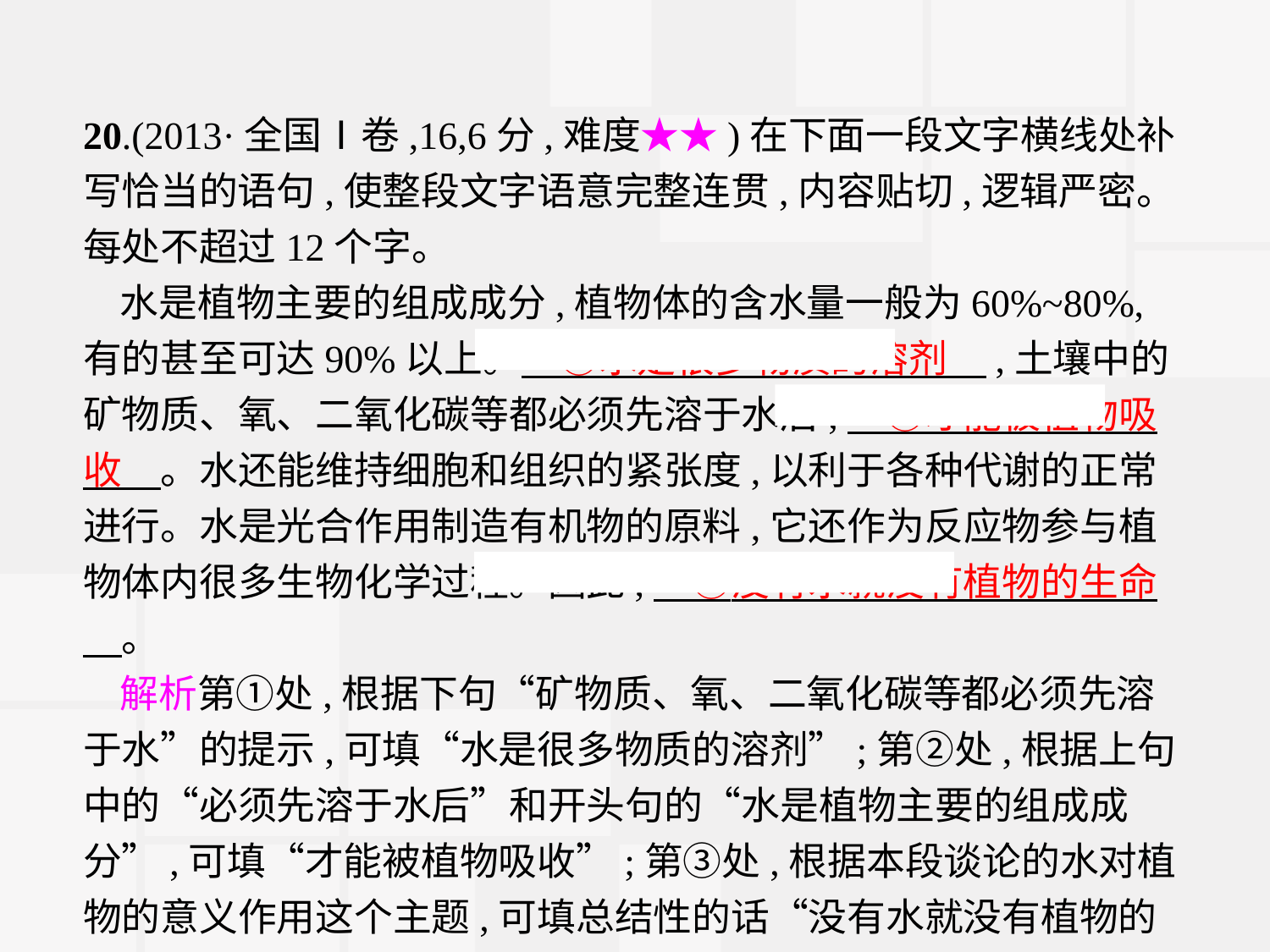

20.(2013·全国Ⅰ卷,16,6分,难度★★)在下面一段文字横线处补写恰当的语句,使整段文字语意完整连贯,内容贴切,逻辑严密。每处不超过12个字。
水是植物主要的组成成分,植物体的含水量一般为60%~80%,有的甚至可达90%以上。　①水是很多物质的溶剂　,土壤中的矿物质、氧、二氧化碳等都必须先溶于水后,　②才能被植物吸收　。水还能维持细胞和组织的紧张度,以利于各种代谢的正常进行。水是光合作用制造有机物的原料,它还作为反应物参与植物体内很多生物化学过程。因此,　③没有水就没有植物的生命　。
解析第①处,根据下句“矿物质、氧、二氧化碳等都必须先溶于水”的提示,可填“水是很多物质的溶剂”;第②处,根据上句中的“必须先溶于水后”和开头句的“水是植物主要的组成成分”,可填“才能被植物吸收”;第③处,根据本段谈论的水对植物的意义作用这个主题,可填总结性的话“没有水就没有植物的生命”。